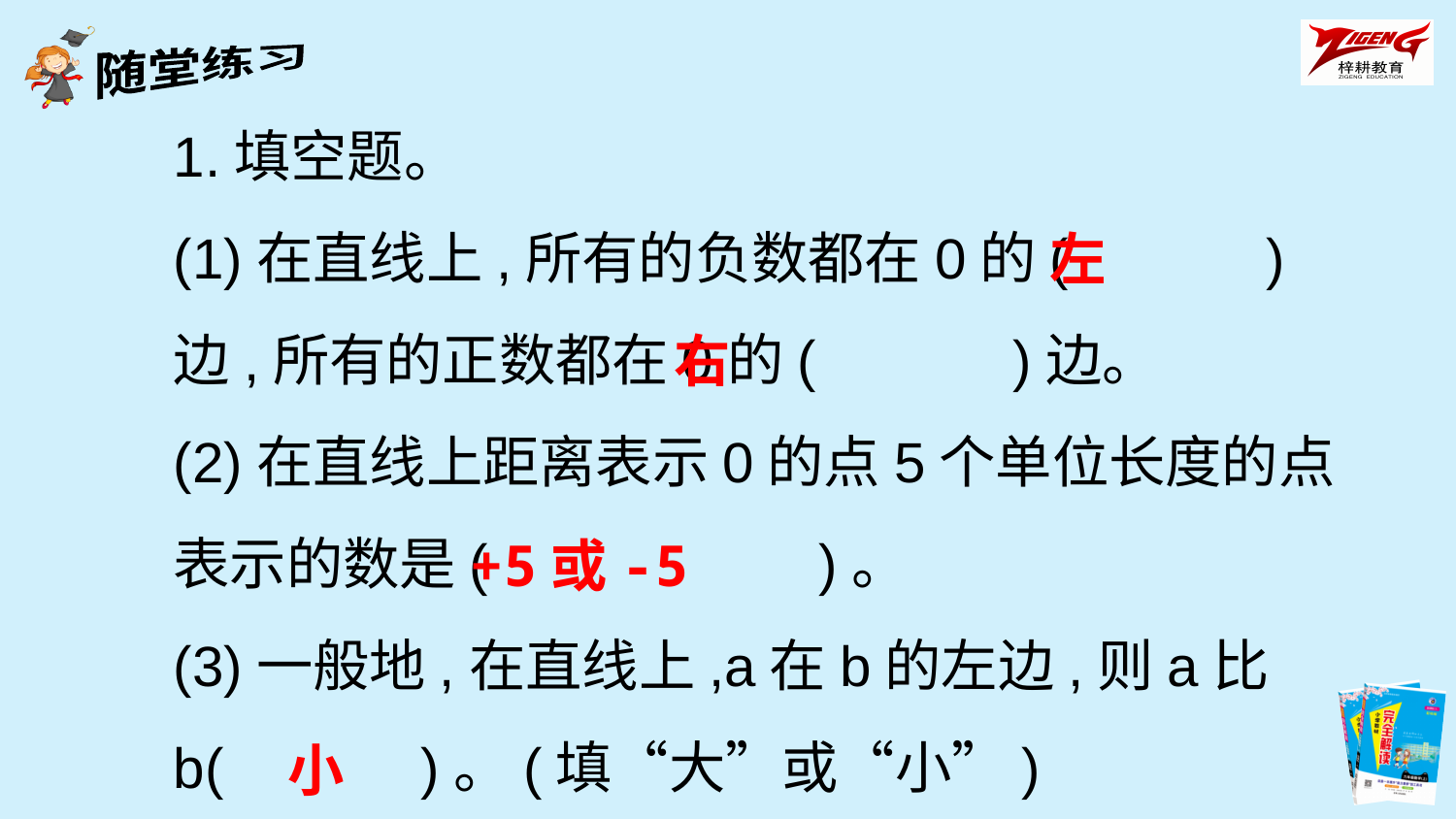

1.填空题。
(1)在直线上,所有的负数都在0的(　　　)边,所有的正数都在0的(　　　)边。
(2)在直线上距离表示0的点5个单位长度的点表示的数是(	　           )。
(3)一般地,在直线上,a在b的左边,则a比b(　　　)。(填“大”或“小”)
左
右
+5或-5
小